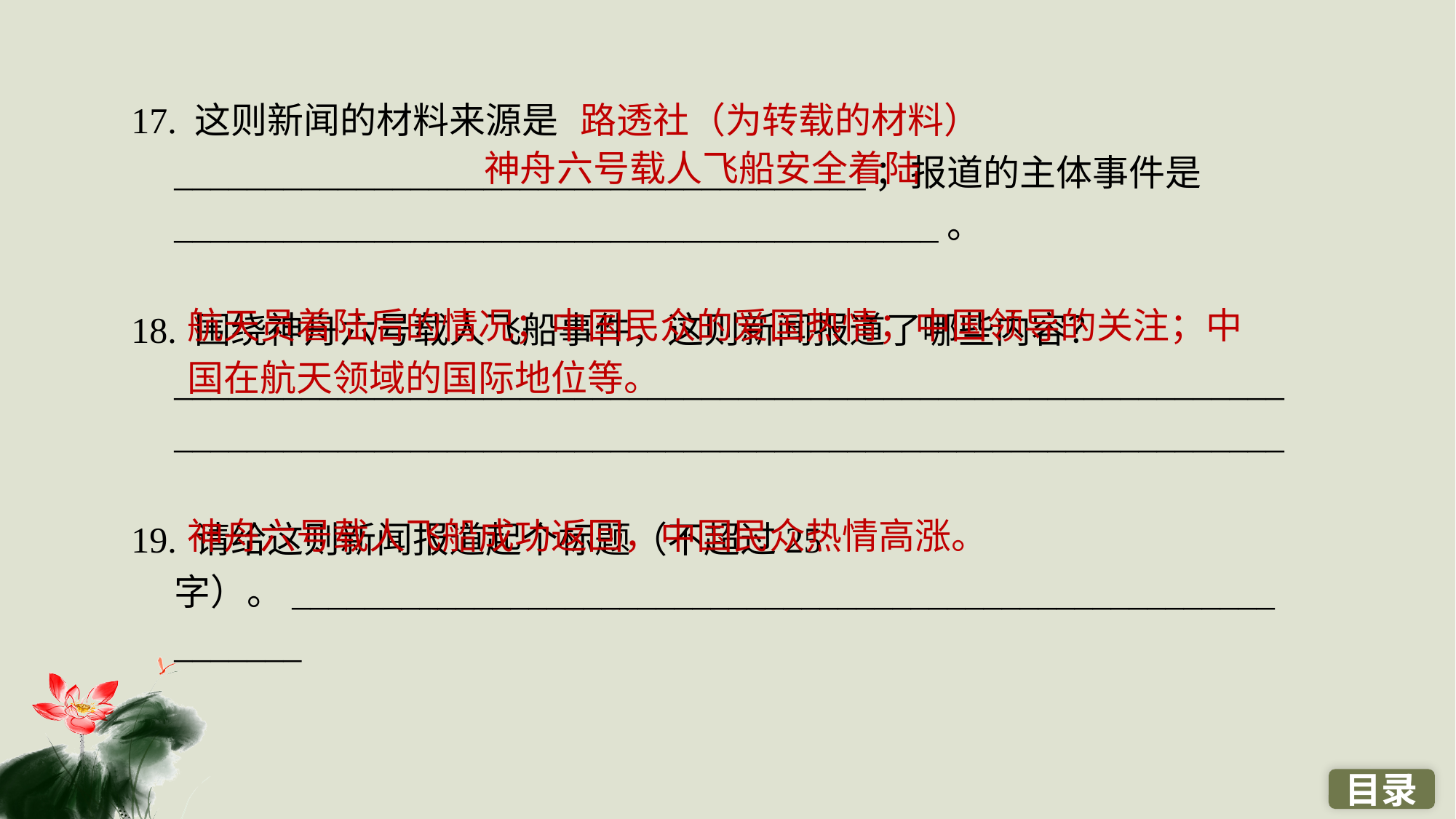

17. 这则新闻的材料来源是______________________________________；报道的主体事件是__________________________________________。

18. 围绕神舟六号载人飞船事件，这则新闻报道了哪些内容？__________________________________________________________________________________________________________________________

19. 请给这则新闻报道起个标题（不超过25字）。_____________________________________________________________
路透社（为转载的材料）
神舟六号载人飞船安全着陆
航天员着陆后的情况；中国民众的爱国热情；中国领导的关注；中国在航天领域的国际地位等。
神舟六号载人飞船成功返回，中国民众热情高涨。